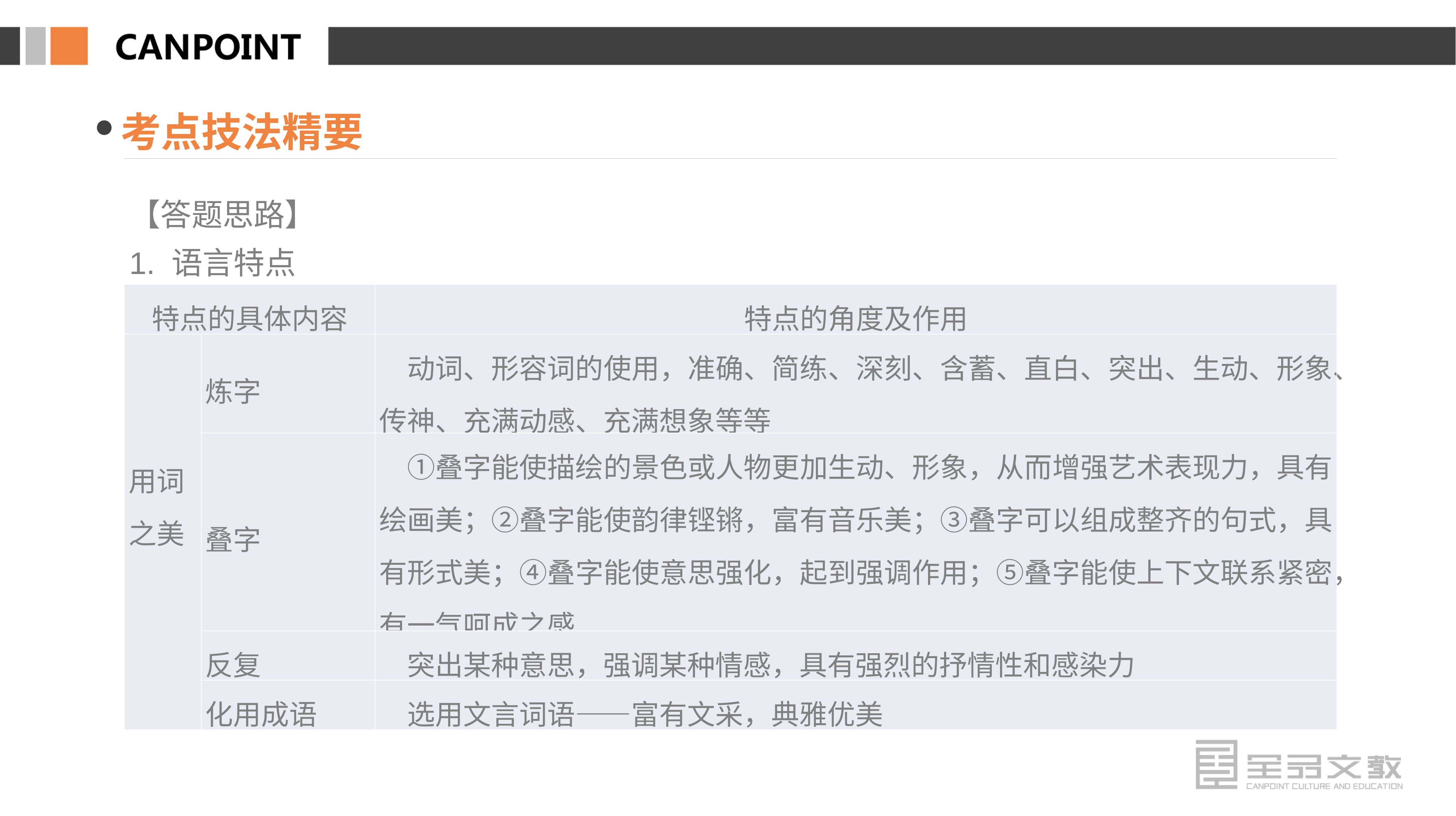

考点技法精要

【答题思路】
1. 语言特点
| 特点的具体内容 |  | 特点的角度及作用 |
| --- | --- | --- |
| 用词 之美 | 炼字 | 动词、形容词的使用，准确、简练、深刻、含蓄、直白、突出、生动、形象、传神、充满动感、充满想象等等 |
|  | 叠字 | ①叠字能使描绘的景色或人物更加生动、形象，从而增强艺术表现力，具有绘画美；②叠字能使韵律铿锵，富有音乐美；③叠字可以组成整齐的句式，具有形式美；④叠字能使意思强化，起到强调作用；⑤叠字能使上下文联系紧密，有一气呵成之感 |
|  | 反复 | 突出某种意思，强调某种情感，具有强烈的抒情性和感染力 |
|  | 化用成语 | 选用文言词语——富有文采，典雅优美 |